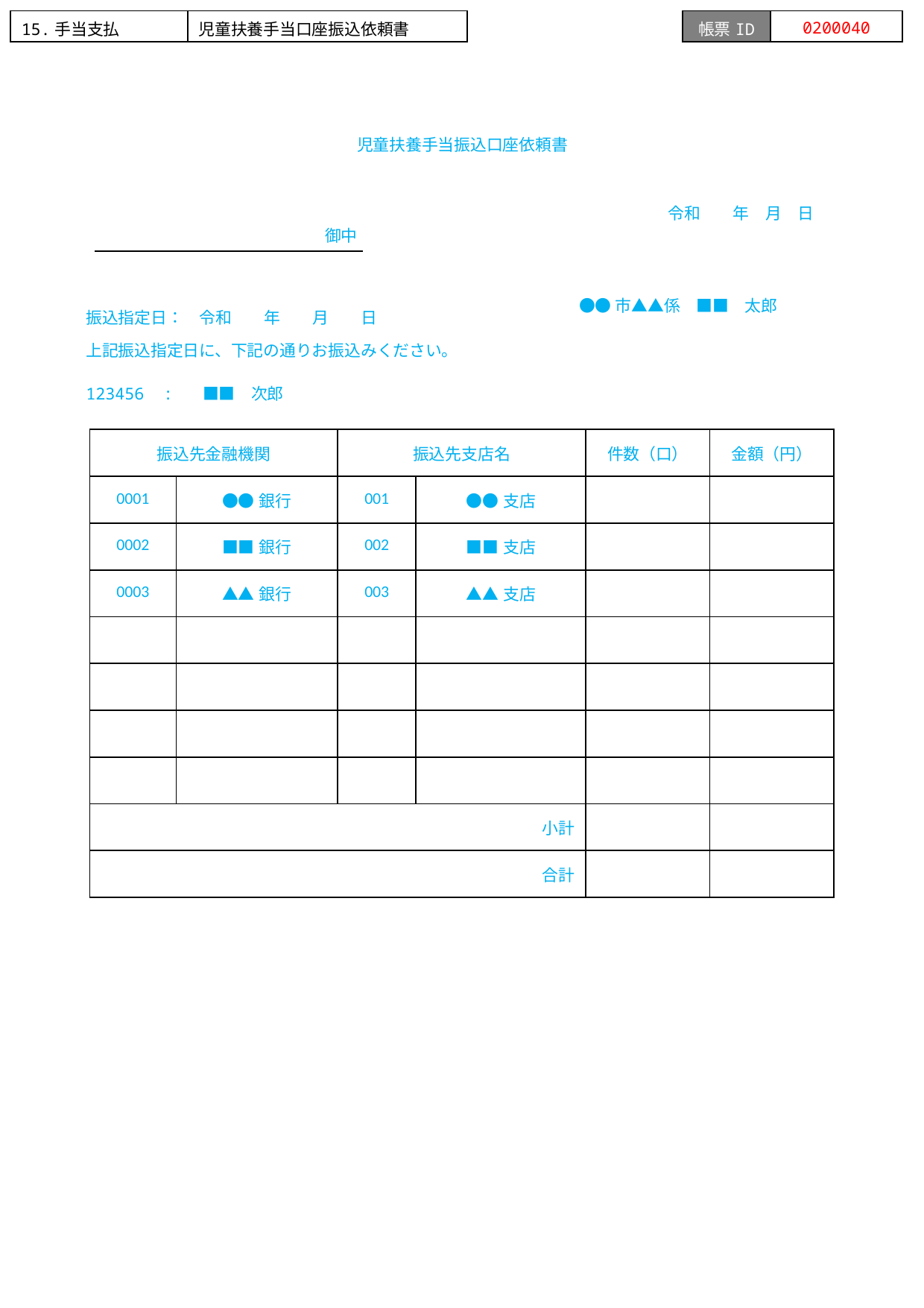

| 15.手当支払 | 児童扶養手当口座振込依頼書 |
| --- | --- |
| 帳票ID | 0200040 |
| --- | --- |
児童扶養手当振込口座依頼書
令和　　年　月　日
御中
●●市▲▲係　■■　太郎
振込指定日：　令和　　年　　月　　日
上記振込指定日に、下記の通りお振込みください。
123456  : 　■■　次郎
| 振込先金融機関 |  | 振込先支店名 |  | 件数（口） | 金額（円） |
| --- | --- | --- | --- | --- | --- |
| 0001 | ●●銀行 | 001 | ●●支店 |  |  |
| 0002 | ■■銀行 | 002 | ■■支店 |  |  |
| 0003 | ▲▲銀行 | 003 | ▲▲支店 |  |  |
|  |  |  |  |  |  |
|  |  |  |  |  |  |
|  |  |  |  |  |  |
|  |  |  |  |  |  |
| 小計 |  |  |  |  |  |
| 合計 |  |  |  |  |  |